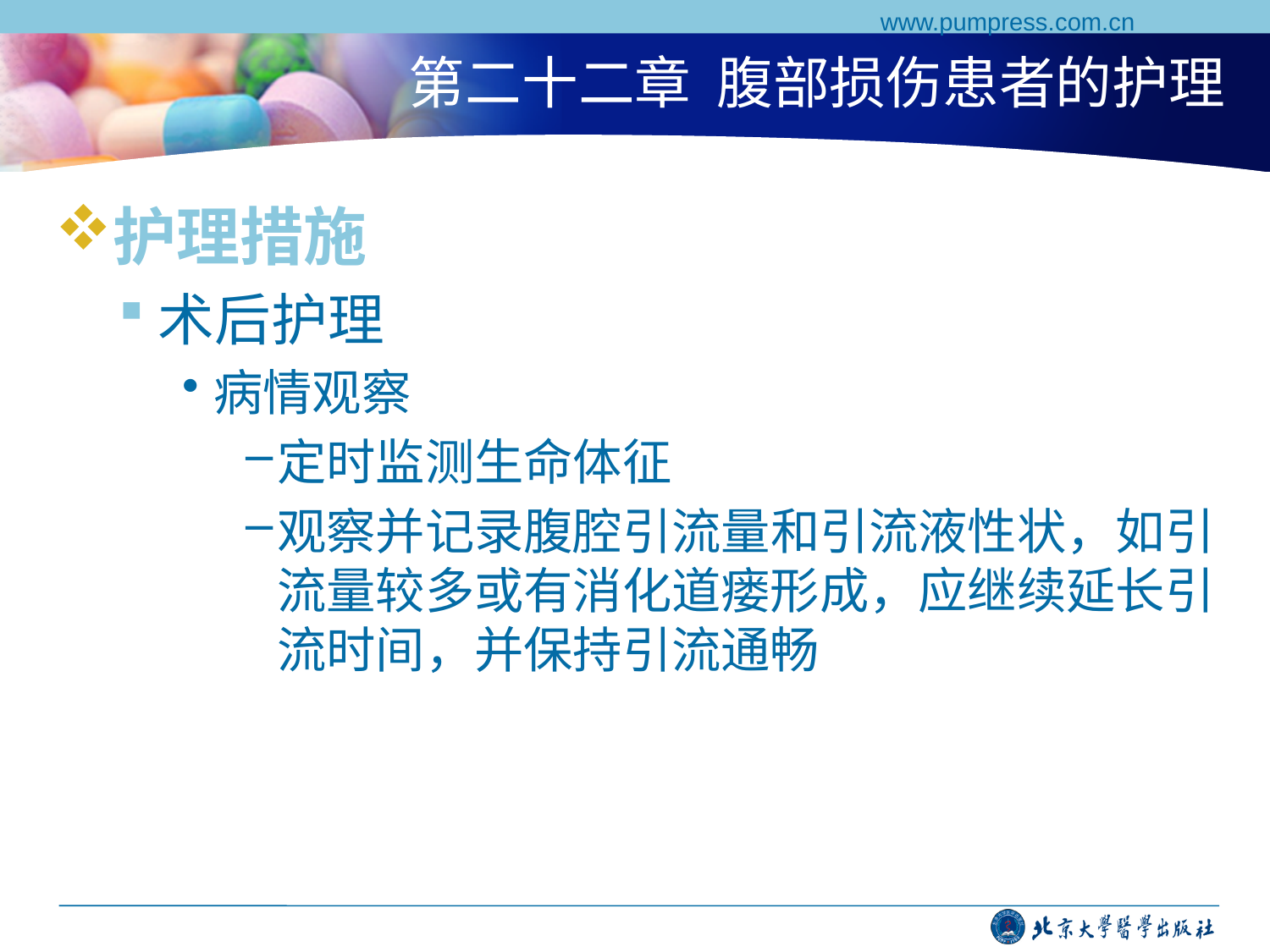

www.pumpress.com.cn
# 第二十二章  腹部损伤患者的护理
护理措施
术后护理
病情观察
定时监测生命体征
观察并记录腹腔引流量和引流液性状，如引流量较多或有消化道瘘形成，应继续延长引流时间，并保持引流通畅